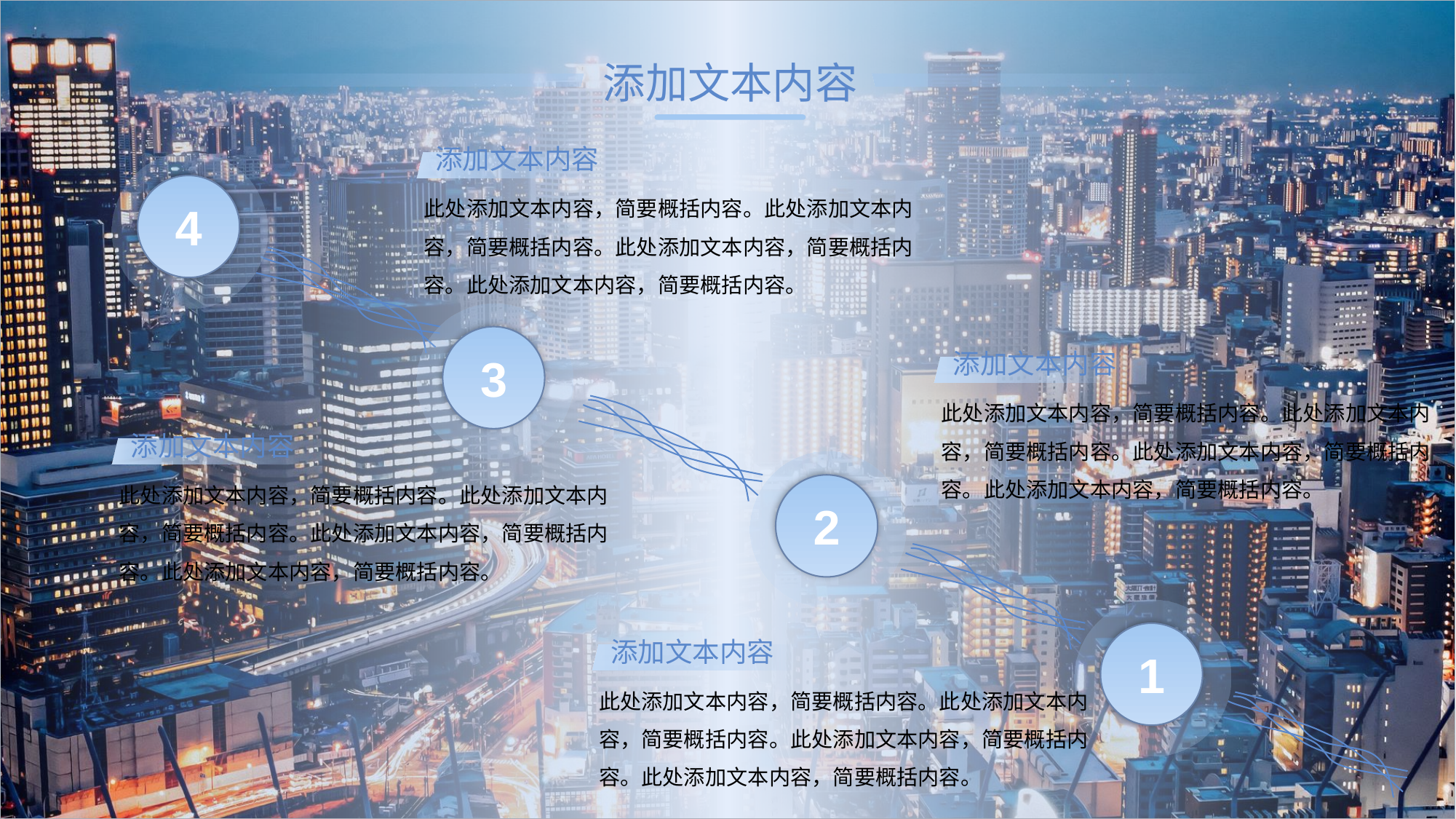

添加文本内容

添加文本内容

此处添加文本内容，简要概括内容。此处添加文本内容，简要概括内容。此处添加文本内容，简要概括内容。此处添加文本内容，简要概括内容。

4

3
添加文本内容

此处添加文本内容，简要概括内容。此处添加文本内容，简要概括内容。此处添加文本内容，简要概括内容。此处添加文本内容，简要概括内容。

添加文本内容

此处添加文本内容，简要概括内容。此处添加文本内容，简要概括内容。此处添加文本内容，简要概括内容。此处添加文本内容，简要概括内容。

2

1
添加文本内容

此处添加文本内容，简要概括内容。此处添加文本内容，简要概括内容。此处添加文本内容，简要概括内容。此处添加文本内容，简要概括内容。